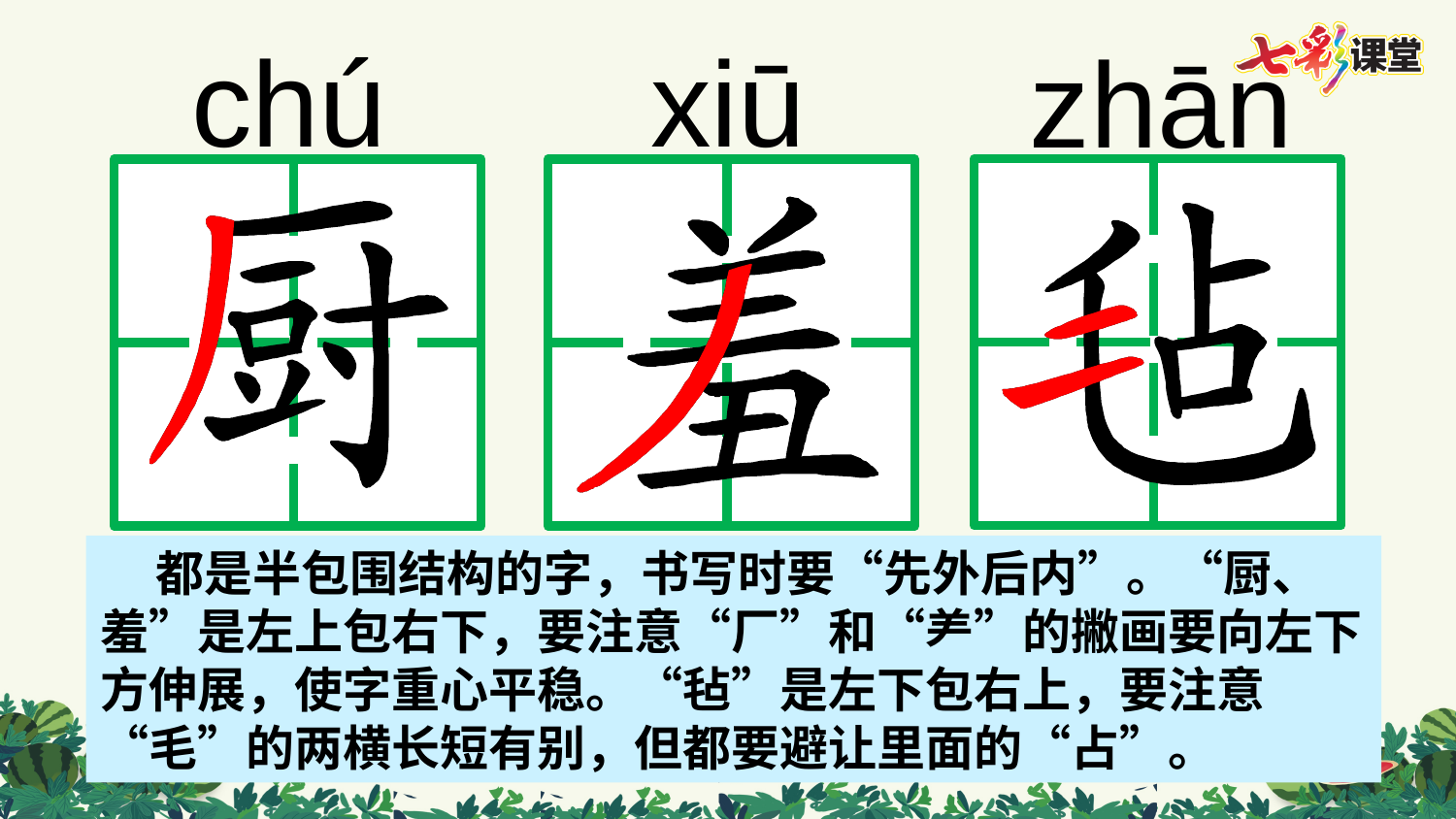

chú
xiū
zhān

    都是半包围结构的字，书写时要“先外后内”。“厨、羞”是左上包右下，要注意“厂”和“⺶”的撇画要向左下方伸展，使字重心平稳。“毡”是左下包右上，要注意“毛”的两横长短有别，但都要避让里面的“占”。